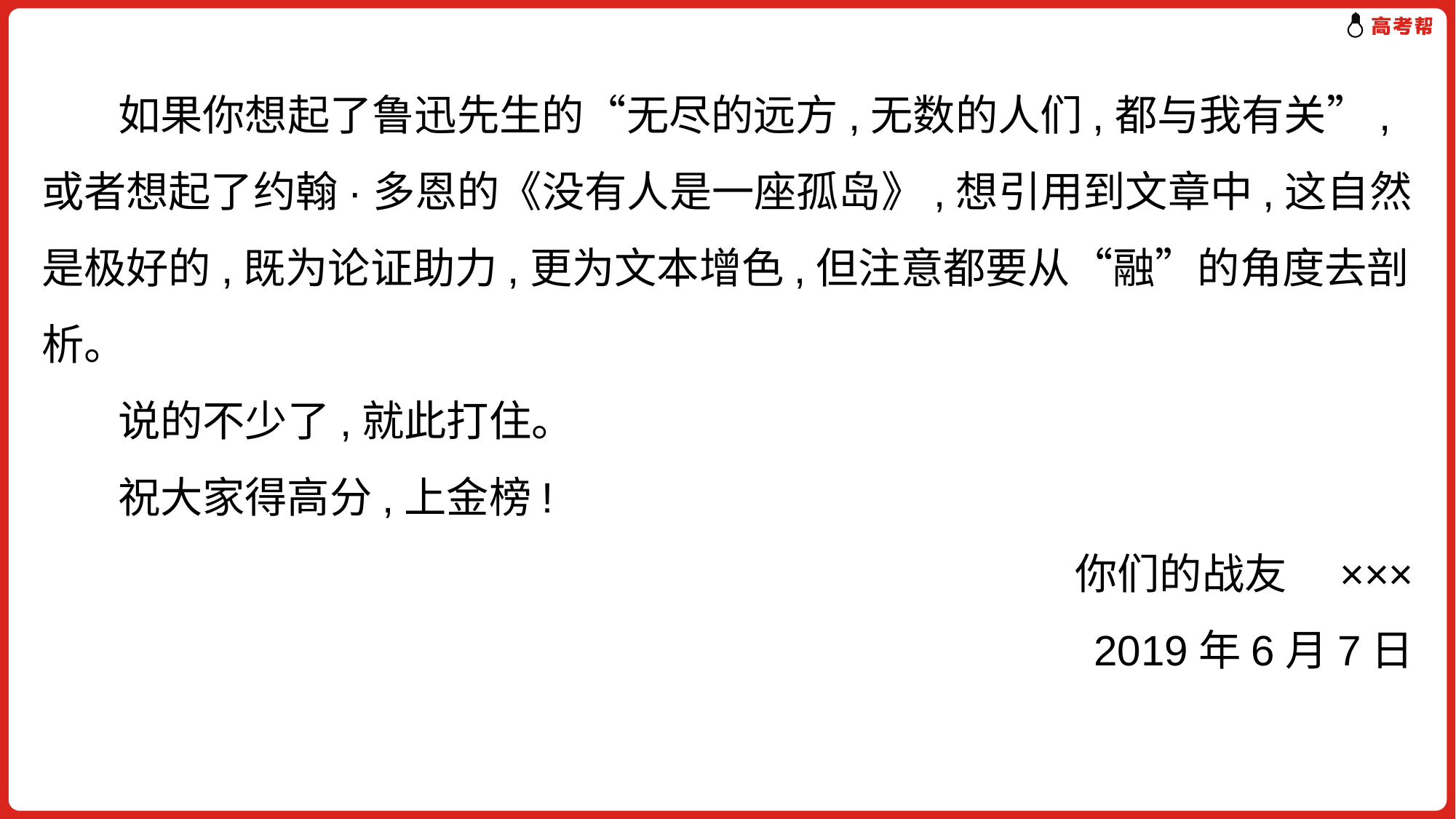

如果你想起了鲁迅先生的“无尽的远方,无数的人们,都与我有关”,或者想起了约翰·多恩的《没有人是一座孤岛》,想引用到文章中,这自然是极好的,既为论证助力,更为文本增色,但注意都要从“融”的角度去剖析。
       说的不少了,就此打住。
       祝大家得高分,上金榜!
你们的战友　×××
2019年6月7日